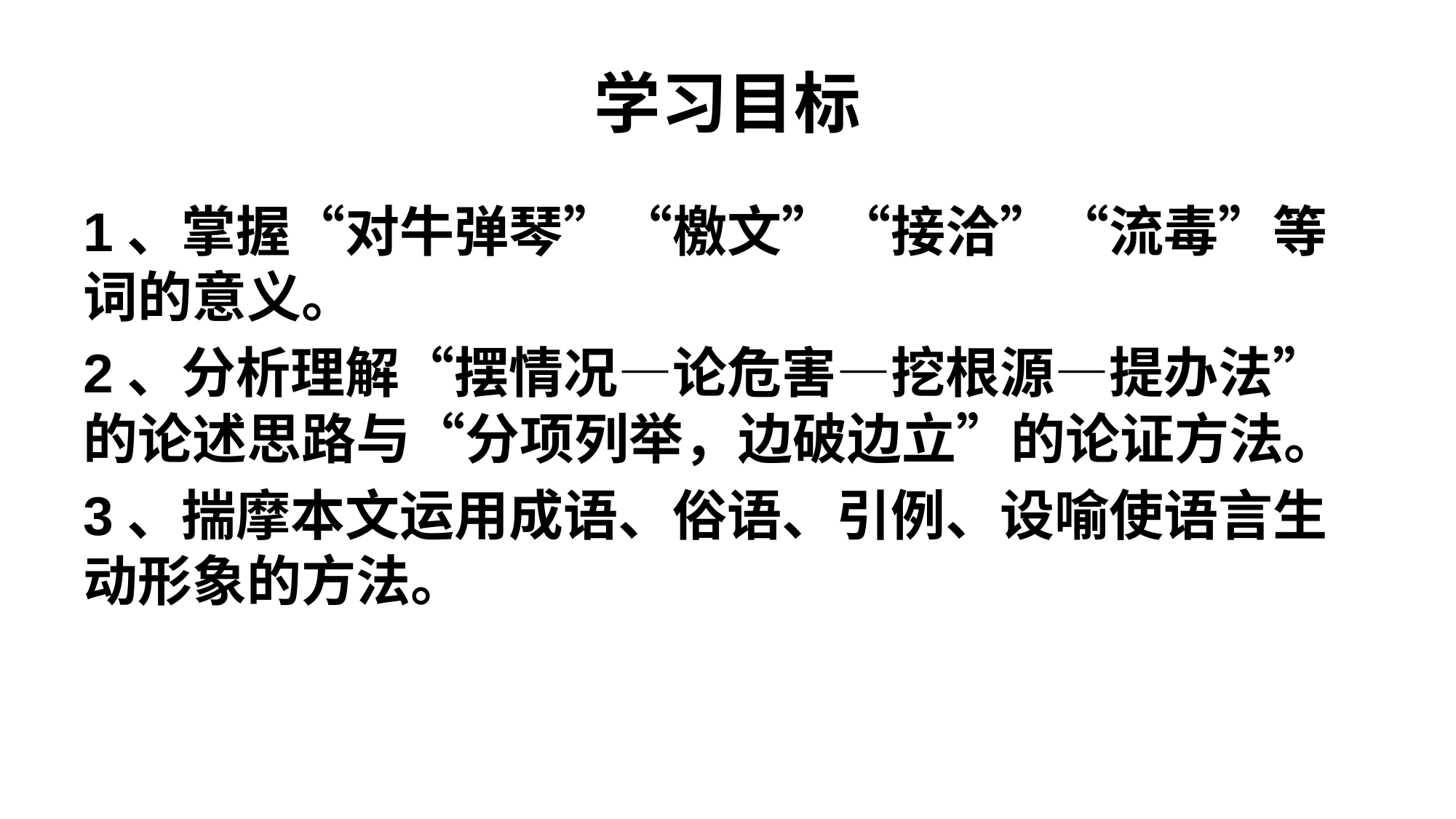

# 学习目标
1、掌握“对牛弹琴”“檄文”“接洽”“流毒”等词的意义。
2、分析理解“摆情况—论危害—挖根源—提办法”的论述思路与“分项列举，边破边立”的论证方法。
3、揣摩本文运用成语、俗语、引例、设喻使语言生动形象的方法。